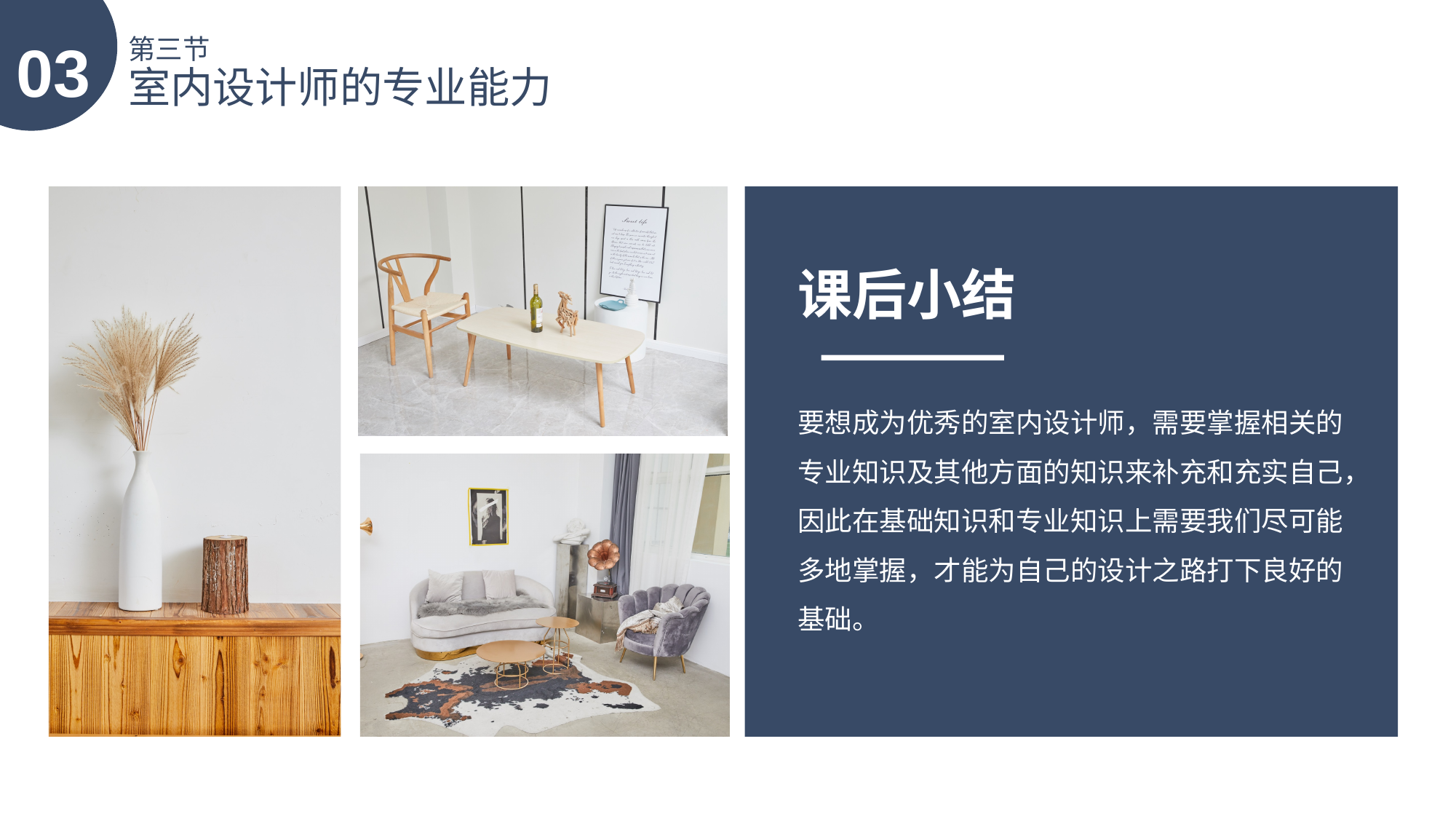

03
第三节
室内设计师的专业能力

课后小结

要想成为优秀的室内设计师，需要掌握相关的专业知识及其他方面的知识来补充和充实自己，因此在基础知识和专业知识上需要我们尽可能多地掌握，才能为自己的设计之路打下良好的基础。